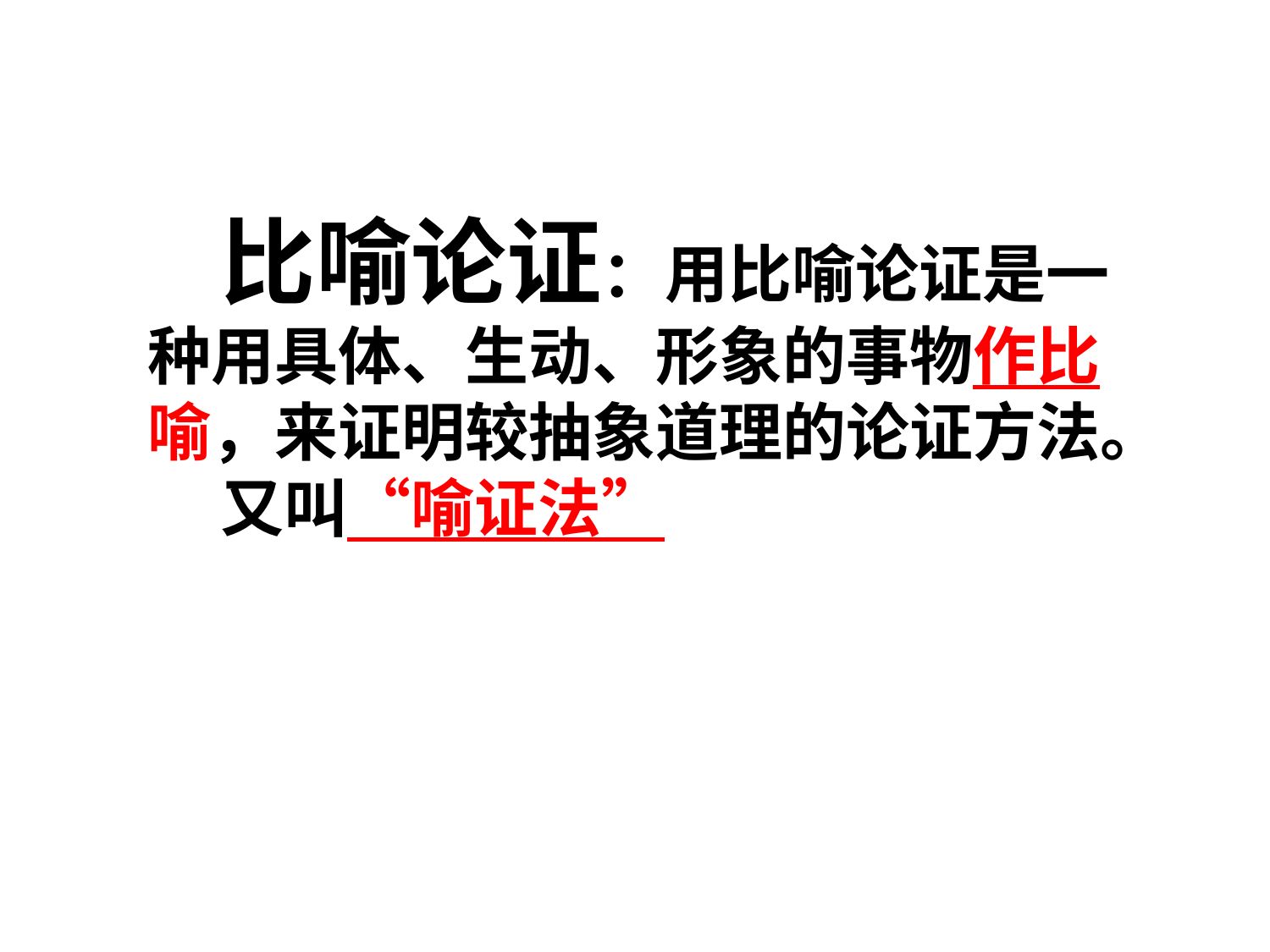

比喻论证：用比喻论证是一种用具体、生动、形象的事物作比喻，来证明较抽象道理的论证方法。
    又叫“喻证法”